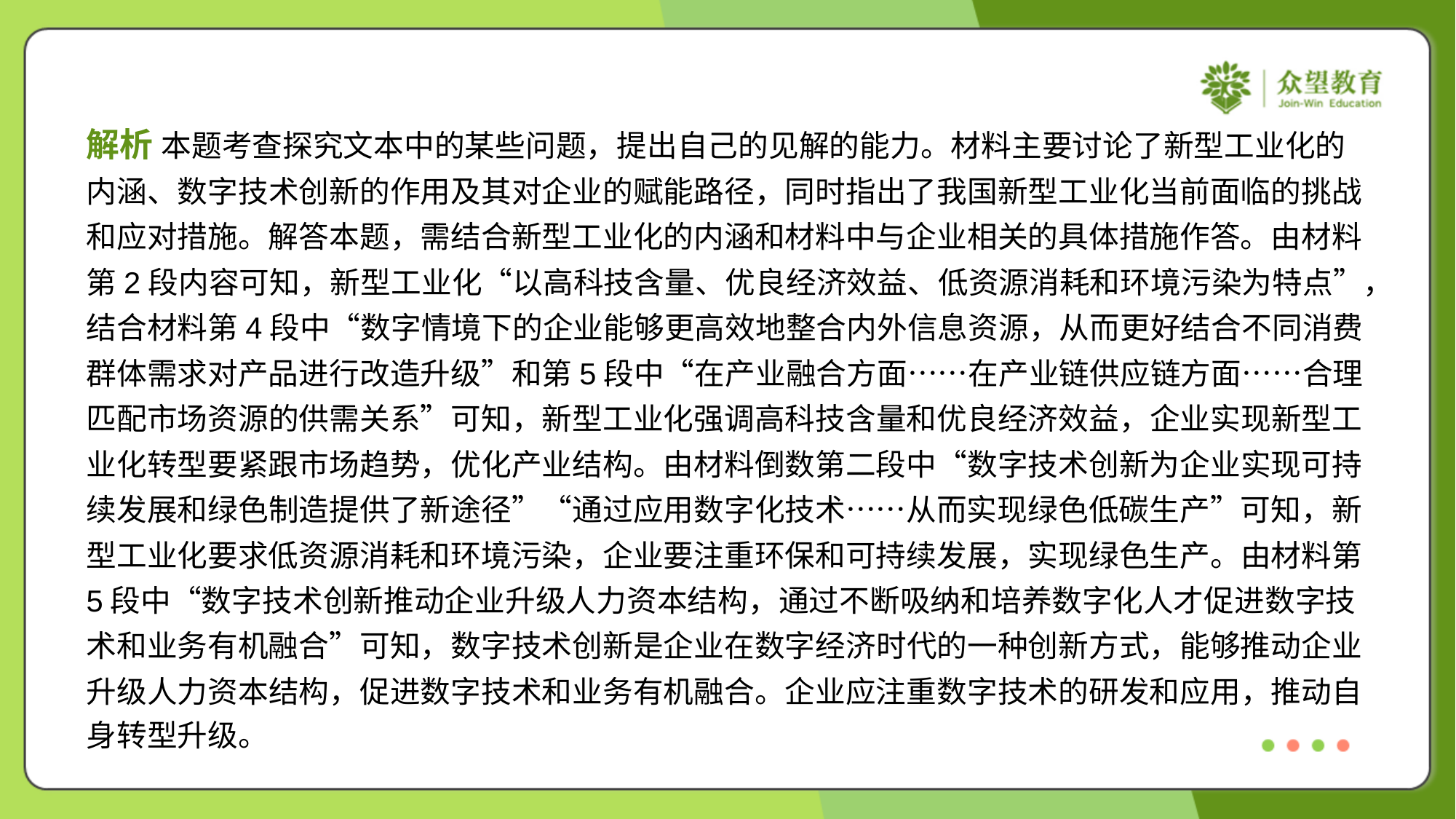

解析 本题考查探究文本中的某些问题，提出自己的见解的能力。材料主要讨论了新型工业化的
内涵、数字技术创新的作用及其对企业的赋能路径，同时指出了我国新型工业化当前面临的挑战
和应对措施。解答本题，需结合新型工业化的内涵和材料中与企业相关的具体措施作答。由材料
第2段内容可知，新型工业化“以高科技含量、优良经济效益、低资源消耗和环境污染为特点”，
结合材料第4段中“数字情境下的企业能够更高效地整合内外信息资源，从而更好结合不同消费
群体需求对产品进行改造升级”和第5段中“在产业融合方面……在产业链供应链方面……合理
匹配市场资源的供需关系”可知，新型工业化强调高科技含量和优良经济效益，企业实现新型工
业化转型要紧跟市场趋势，优化产业结构。由材料倒数第二段中“数字技术创新为企业实现可持
续发展和绿色制造提供了新途径”“通过应用数字化技术……从而实现绿色低碳生产”可知，新
型工业化要求低资源消耗和环境污染，企业要注重环保和可持续发展，实现绿色生产。由材料第
5段中“数字技术创新推动企业升级人力资本结构，通过不断吸纳和培养数字化人才促进数字技
术和业务有机融合”可知，数字技术创新是企业在数字经济时代的一种创新方式，能够推动企业
升级人力资本结构，促进数字技术和业务有机融合。企业应注重数字技术的研发和应用，推动自
身转型升级。